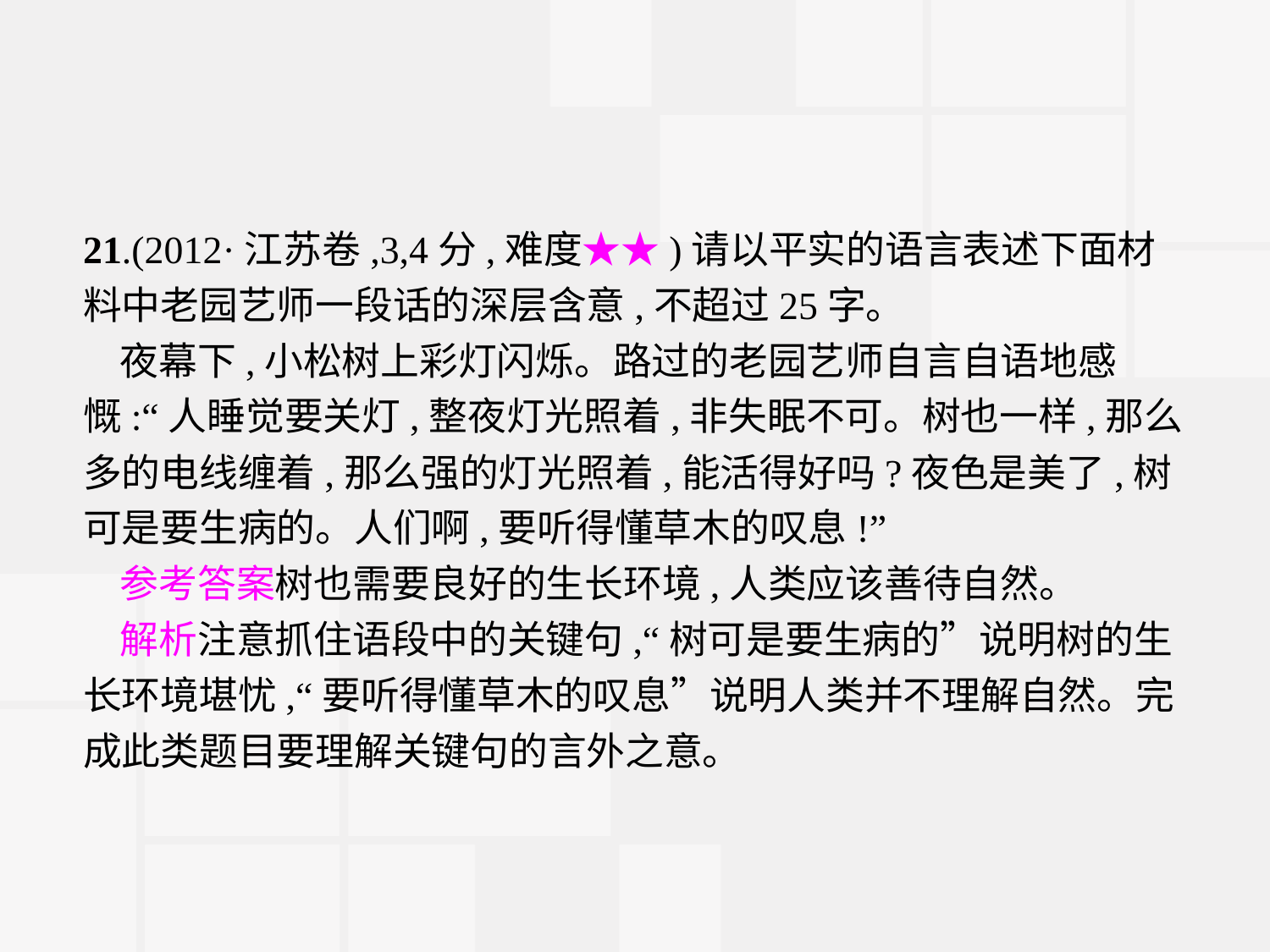

21.(2012·江苏卷,3,4分,难度★★)请以平实的语言表述下面材料中老园艺师一段话的深层含意,不超过25字。
夜幕下,小松树上彩灯闪烁。路过的老园艺师自言自语地感慨:“人睡觉要关灯,整夜灯光照着,非失眠不可。树也一样,那么多的电线缠着,那么强的灯光照着,能活得好吗?夜色是美了,树可是要生病的。人们啊,要听得懂草木的叹息!”
参考答案树也需要良好的生长环境,人类应该善待自然。
解析注意抓住语段中的关键句,“树可是要生病的”说明树的生长环境堪忧,“要听得懂草木的叹息”说明人类并不理解自然。完成此类题目要理解关键句的言外之意。